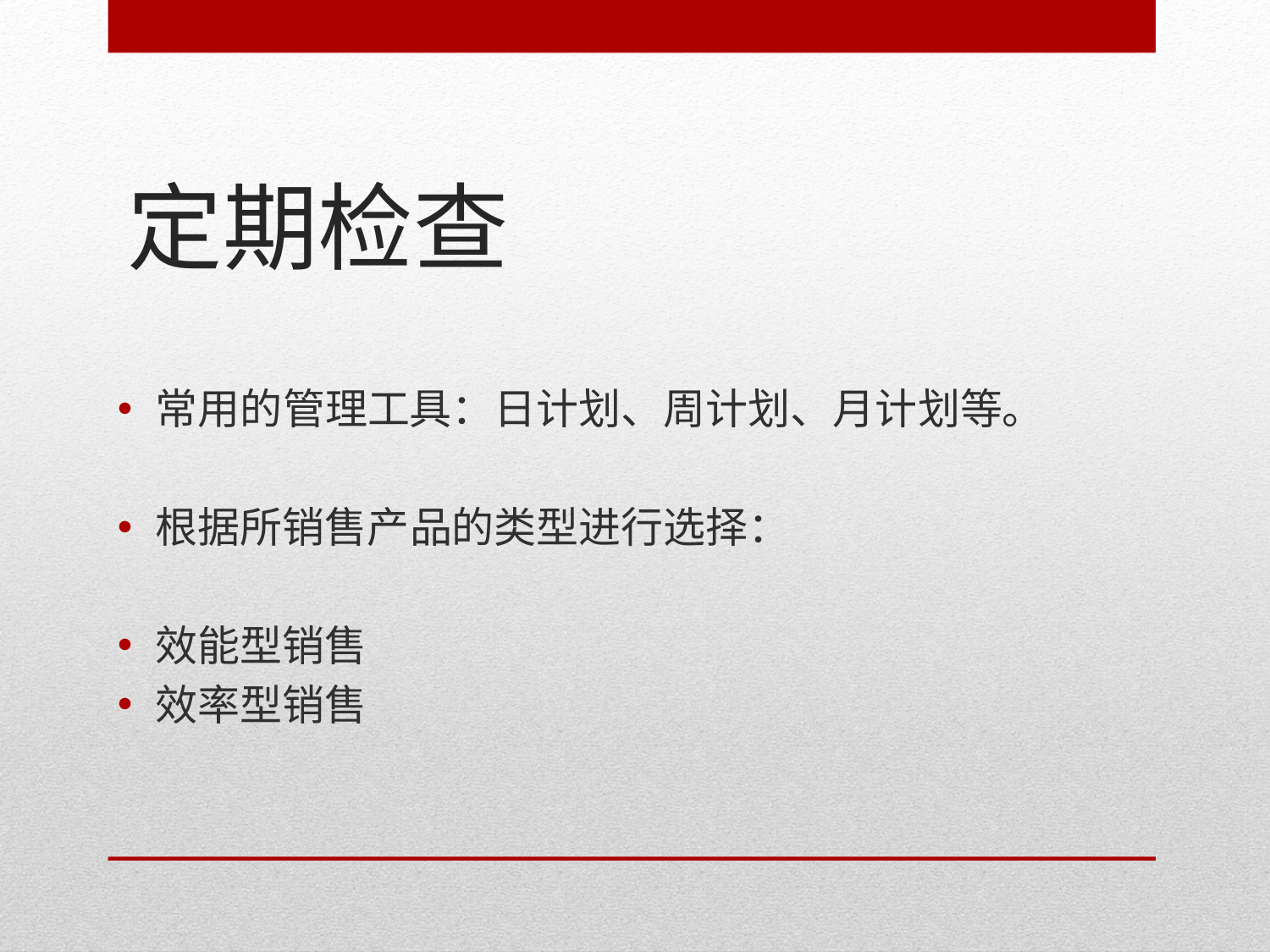

# 定期检查
常用的管理工具：日计划、周计划、月计划等。

根据所销售产品的类型进行选择：

效能型销售
效率型销售